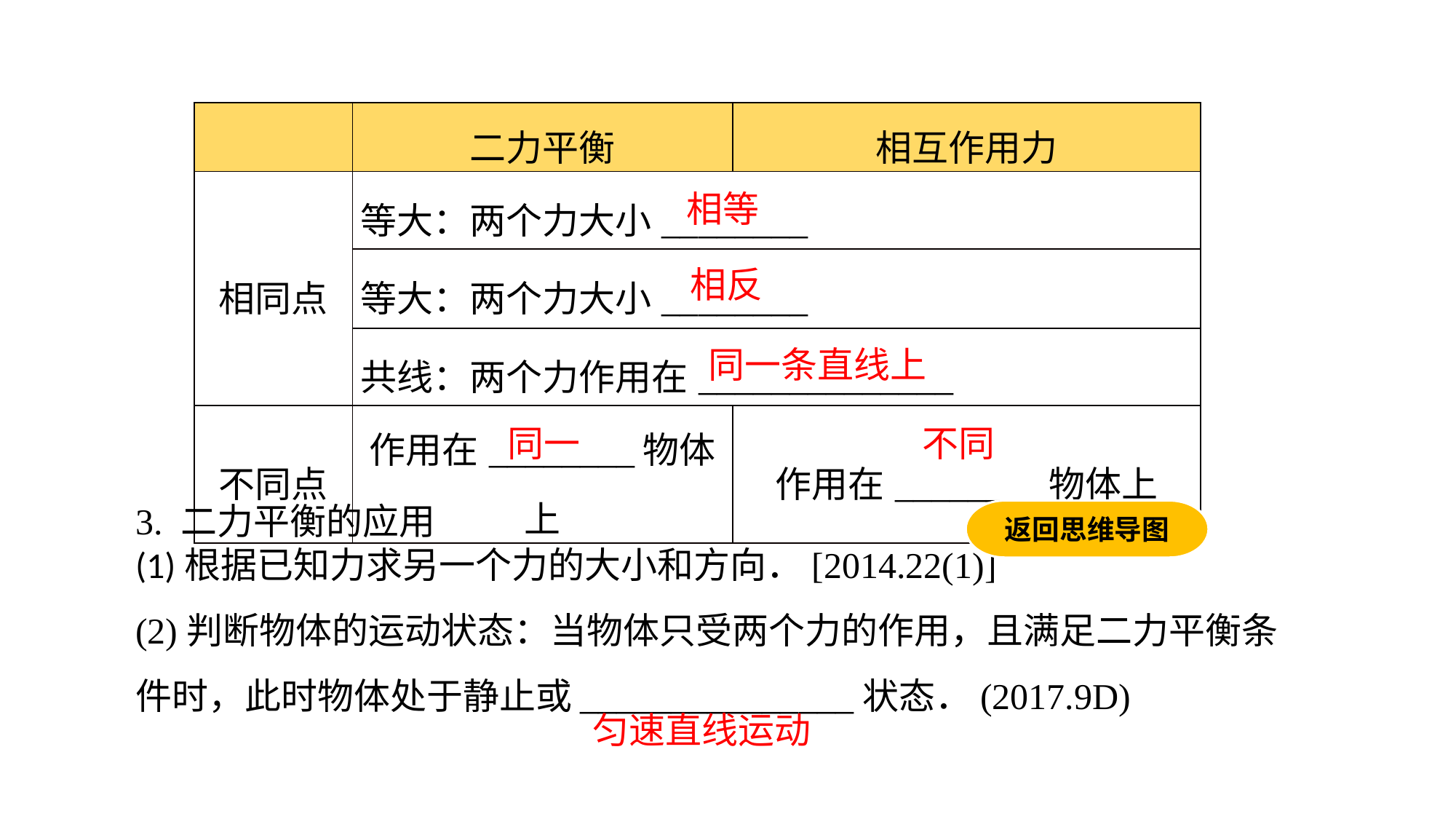

|  | 二力平衡 | 相互作用力 |
| --- | --- | --- |
| 相同点 | 等大：两个力大小\_\_\_\_\_\_\_\_ |  |
|  | 等大：两个力大小\_\_\_\_\_\_\_\_ |  |
|  | 共线：两个力作用在\_\_\_\_\_\_\_\_\_\_\_\_\_\_ |  |
| 不同点 | 作用在\_\_\_\_\_\_\_\_物体上 | 作用在\_\_\_\_\_\_\_\_物体上 |
相等
相反
同一条直线上
同一
不同
3. 二力平衡的应用(1)根据已知力求另一个力的大小和方向．[2014.22(1)](2)判断物体的运动状态：当物体只受两个力的作用，且满足二力平衡条件时，此时物体处于静止或_______________状态．(2017.9D)
返回思维导图
匀速直线运动